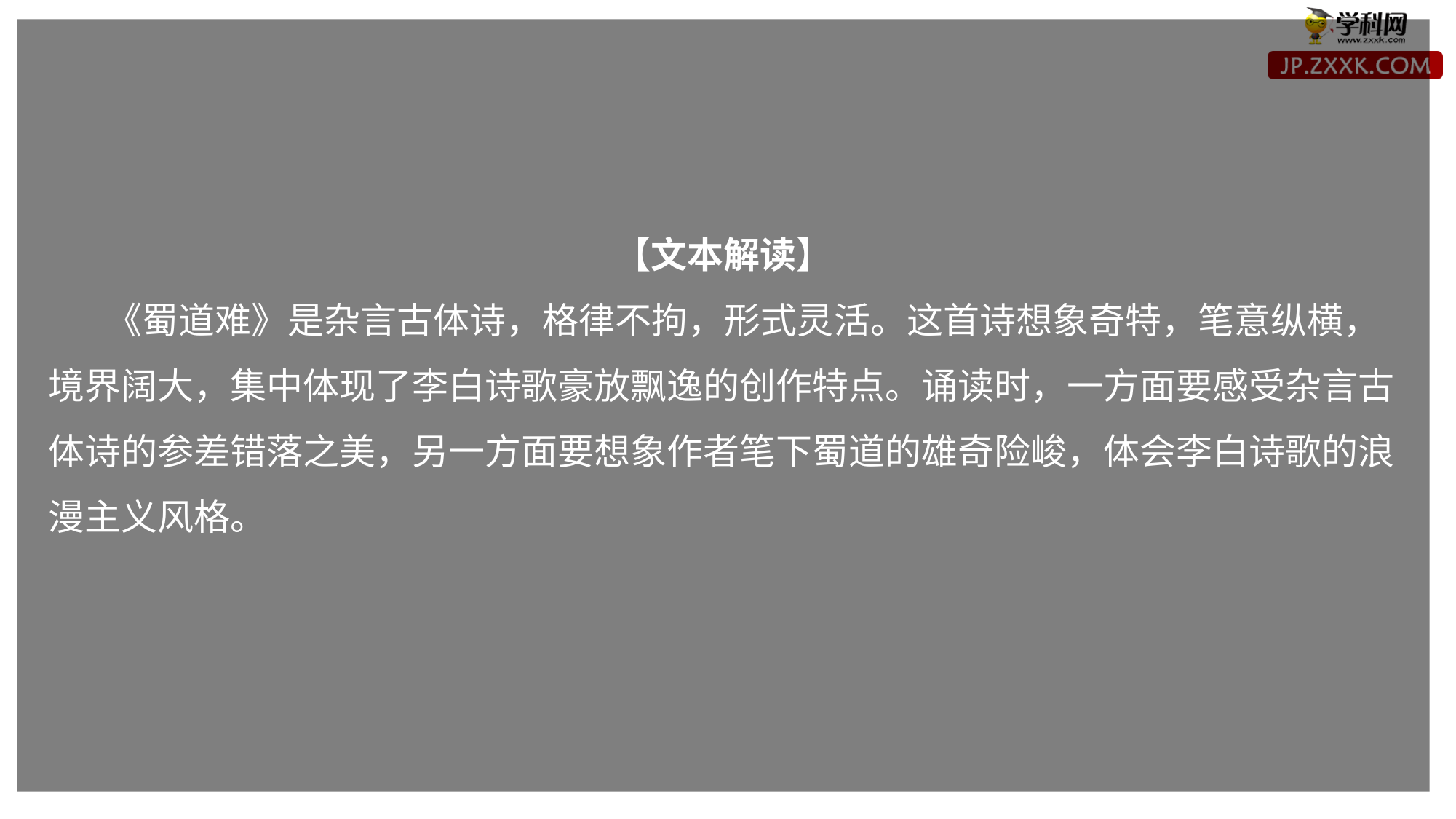

【文本解读】
      《蜀道难》是杂言古体诗，格律不拘，形式灵活。这首诗想象奇特，笔意纵横，境界阔大，集中体现了李白诗歌豪放飘逸的创作特点。诵读时，一方面要感受杂言古体诗的参差错落之美，另一方面要想象作者笔下蜀道的雄奇险峻，体会李白诗歌的浪漫主义风格。